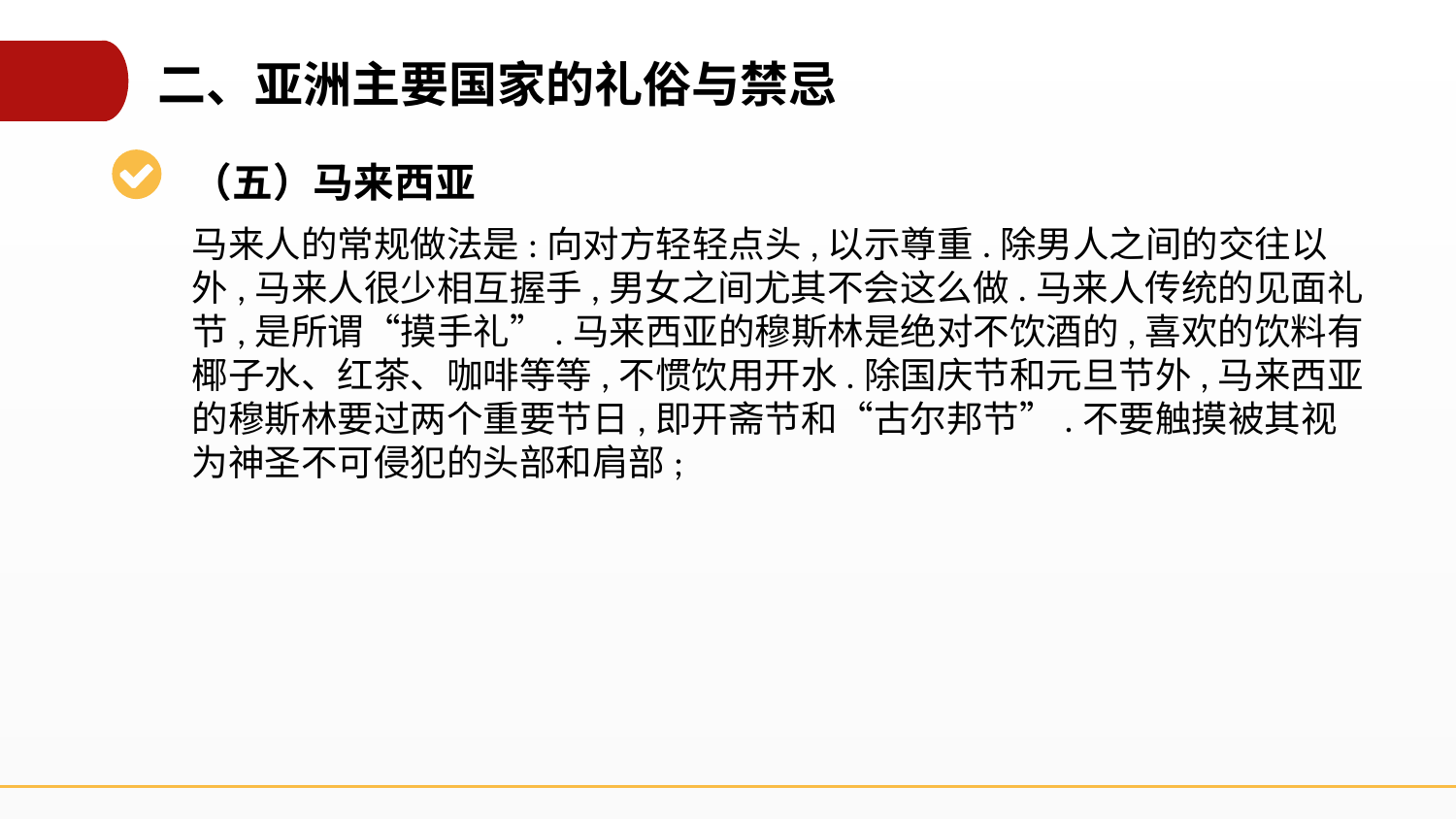

二、亚洲主要国家的礼俗与禁忌

（五）马来西亚
马来人的常规做法是:向对方轻轻点头,以示尊重.除男人之间的交往以外,马来人很少相互握手,男女之间尤其不会这么做.马来人传统的见面礼节,是所谓“摸手礼”.马来西亚的穆斯林是绝对不饮酒的,喜欢的饮料有椰子水、红茶、咖啡等等,不惯饮用开水.除国庆节和元旦节外,马来西亚的穆斯林要过两个重要节日,即开斋节和“古尔邦节”.不要触摸被其视为神圣不可侵犯的头部和肩部;